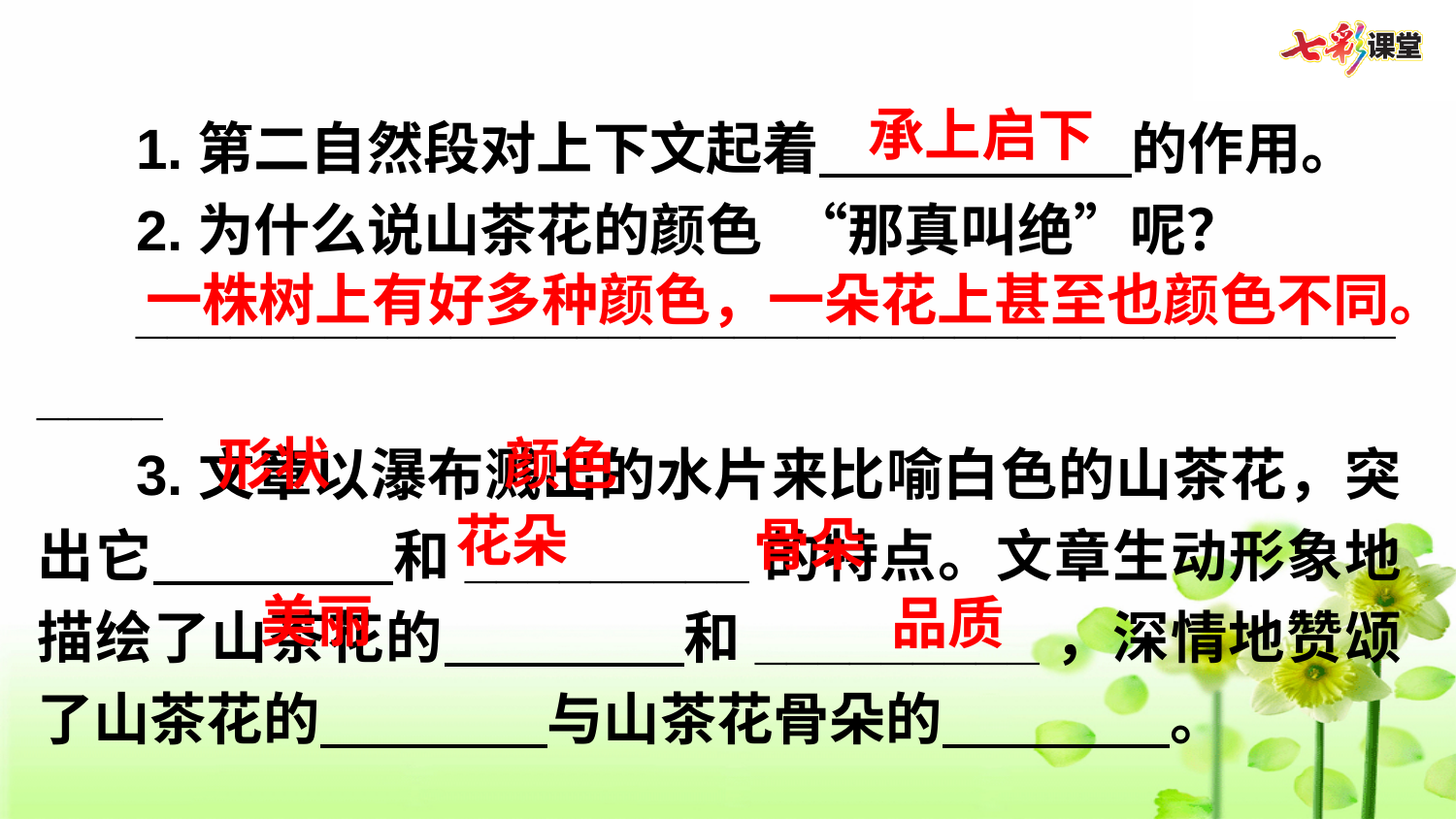

1.第二自然段对上下文起着           的作用。
2.为什么说山茶花的颜色 “那真叫绝”呢？
____________________________________________
3.文章以瀑布溅出的水片来比喻白色的山茶花，突出它        和_________的特点。文章生动形象地描绘了山茶花的        和_________，深情地赞颂了山茶花的        与山茶花骨朵的        。
承上启下
一株树上有好多种颜色，一朵花上甚至也颜色不同。
形状
颜色
花朵
骨朵
美丽
品质